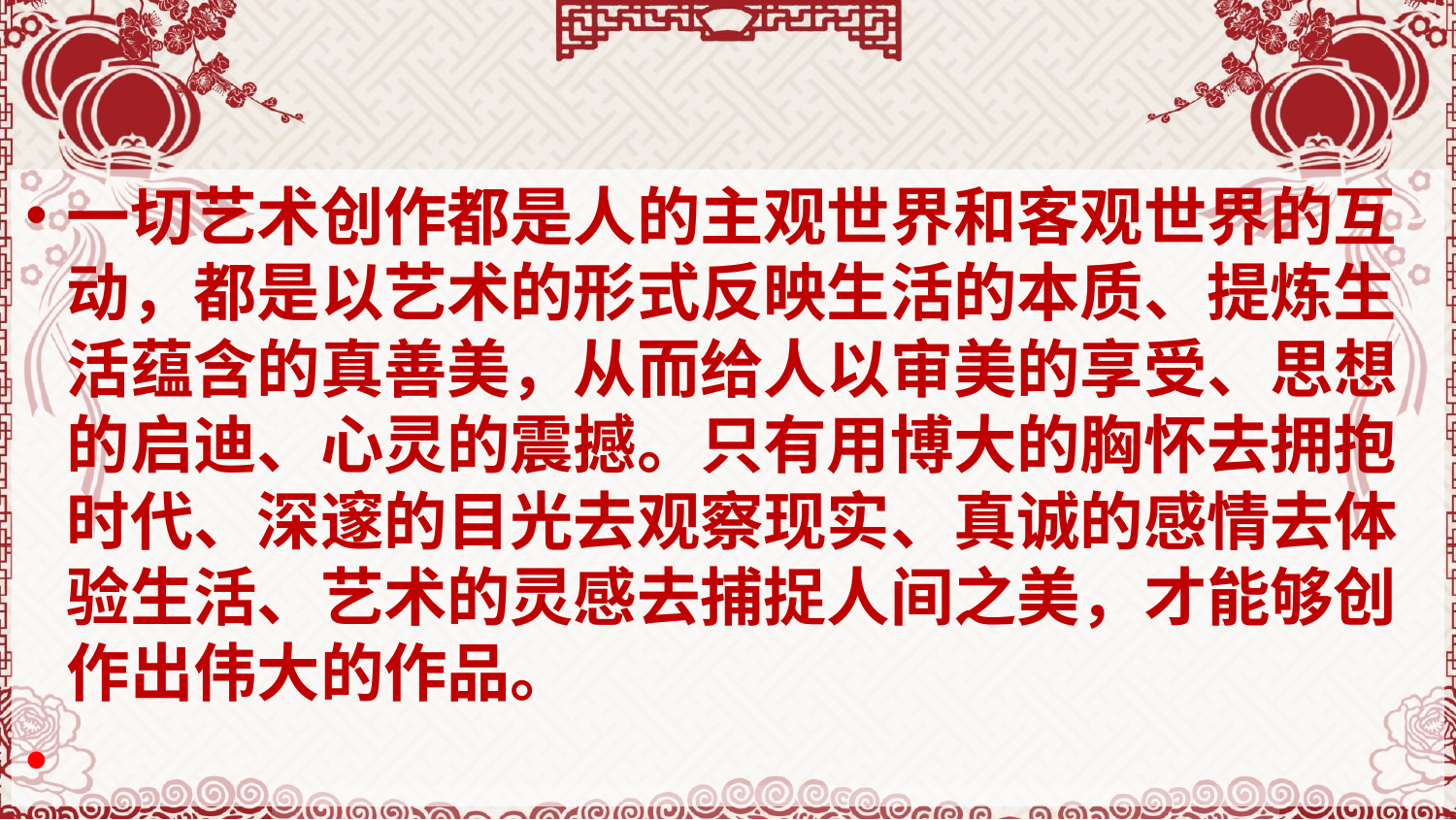

#
一切艺术创作都是人的主观世界和客观世界的互动，都是以艺术的形式反映生活的本质、提炼生活蕴含的真善美，从而给人以审美的享受、思想的启迪、心灵的震撼。只有用博大的胸怀去拥抱时代、深邃的目光去观察现实、真诚的感情去体验生活、艺术的灵感去捕捉人间之美，才能够创作出伟大的作品。